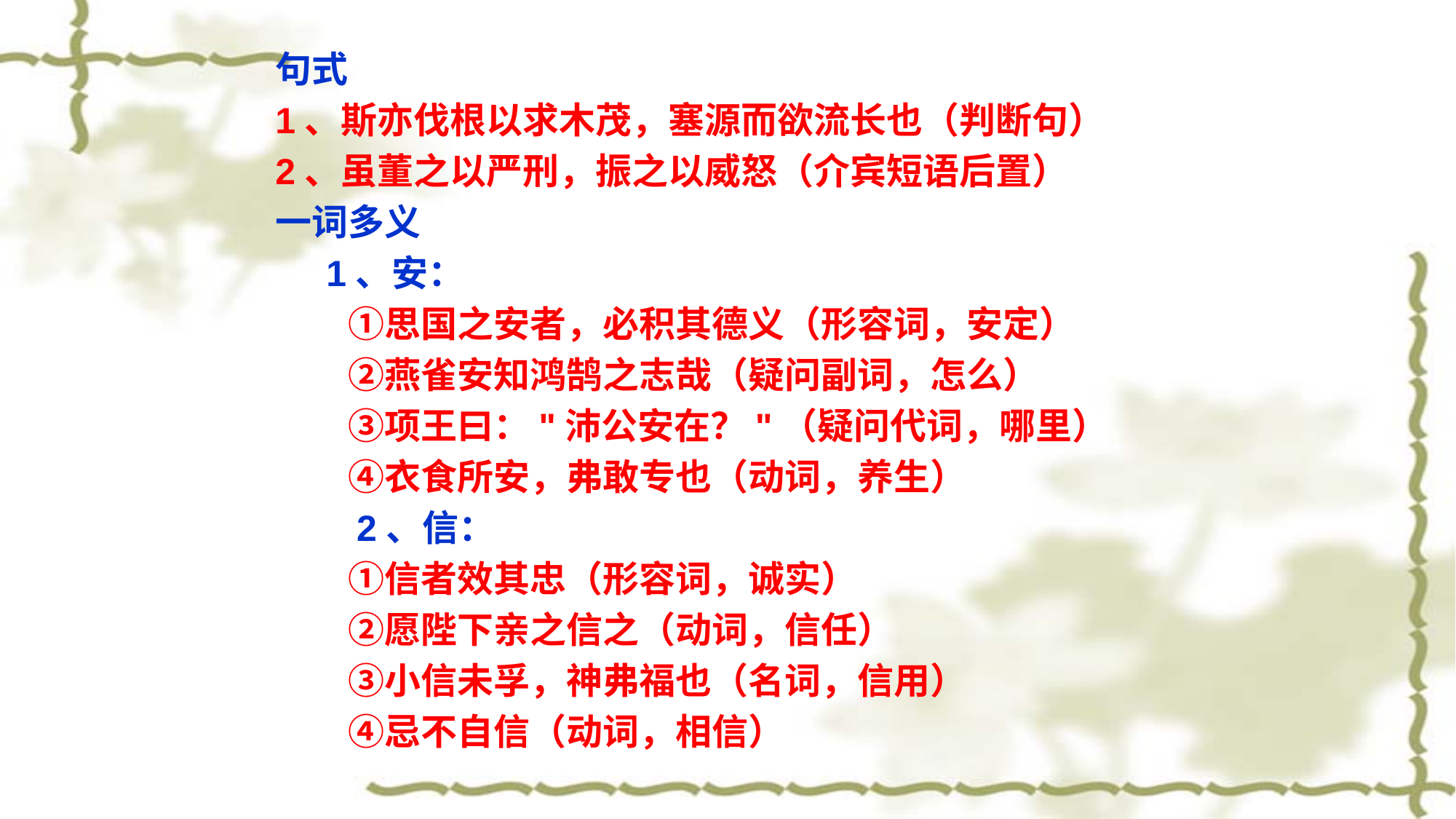

#
句式
1、斯亦伐根以求木茂，塞源而欲流长也（判断句）
2、虽董之以严刑，振之以威怒（介宾短语后置）
一词多义
     1、安：
　　①思国之安者，必积其德义（形容词，安定）
　　②燕雀安知鸿鹄之志哉（疑问副词，怎么）
　　③项王曰："沛公安在？"（疑问代词，哪里）
　　④衣食所安，弗敢专也（动词，养生）
　　2、信：
　　①信者效其忠（形容词，诚实）
　　②愿陛下亲之信之（动词，信任）
　　③小信未孚，神弗福也（名词，信用）
　　④忌不自信（动词，相信）